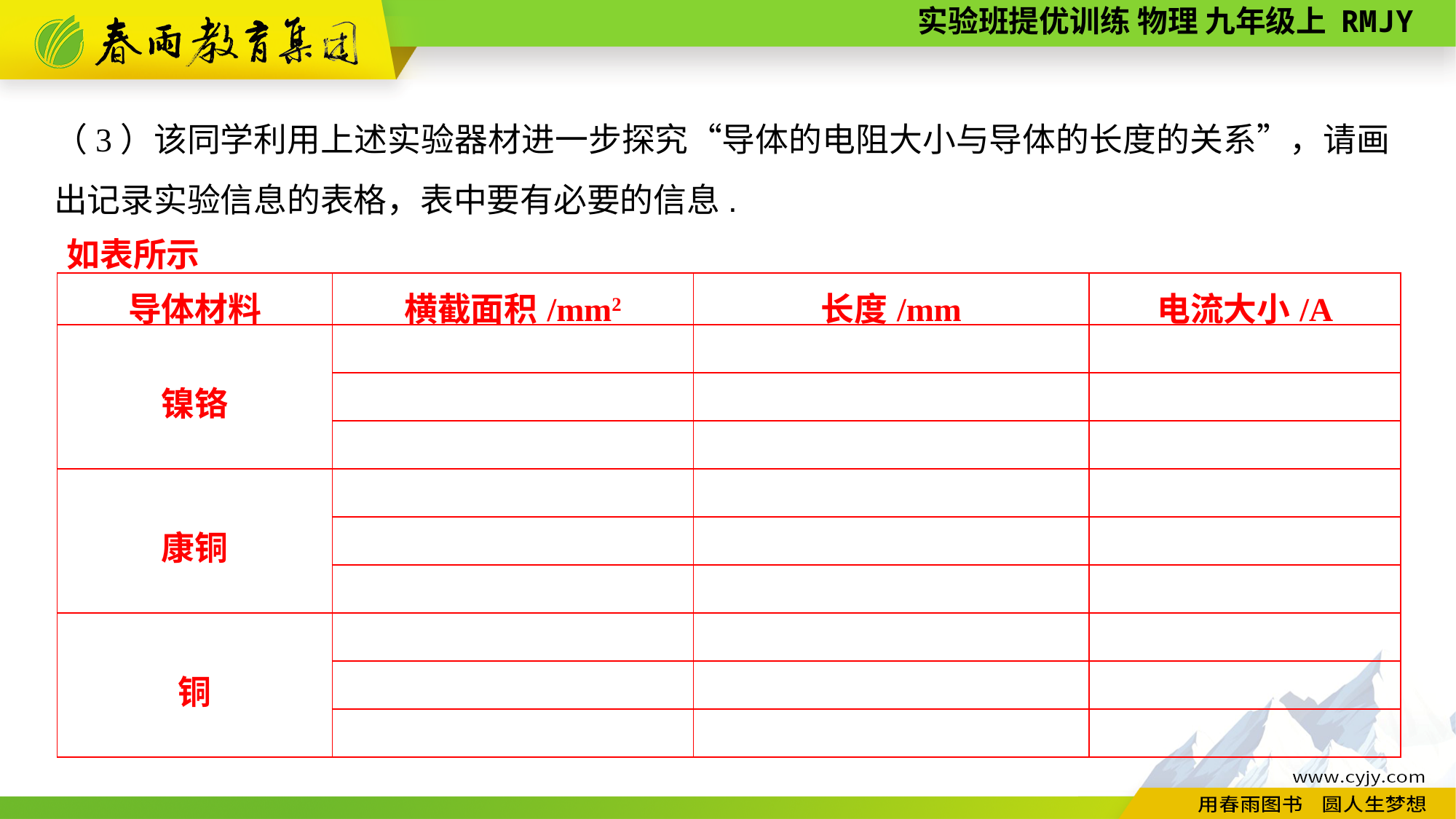

（3）该同学利用上述实验器材进一步探究“导体的电阻大小与导体的长度的关系”，请画出记录实验信息的表格，表中要有必要的信息.
如表所示
| 导体材料 | 横截面积/mm2 | 长度/mm | 电流大小/A |
| --- | --- | --- | --- |
| 镍铬 |  |  |  |
|  |  |  |  |
|  |  |  |  |
| 康铜 |  |  |  |
|  |  |  |  |
|  |  |  |  |
| 铜 |  |  |  |
|  |  |  |  |
|  |  |  |  |